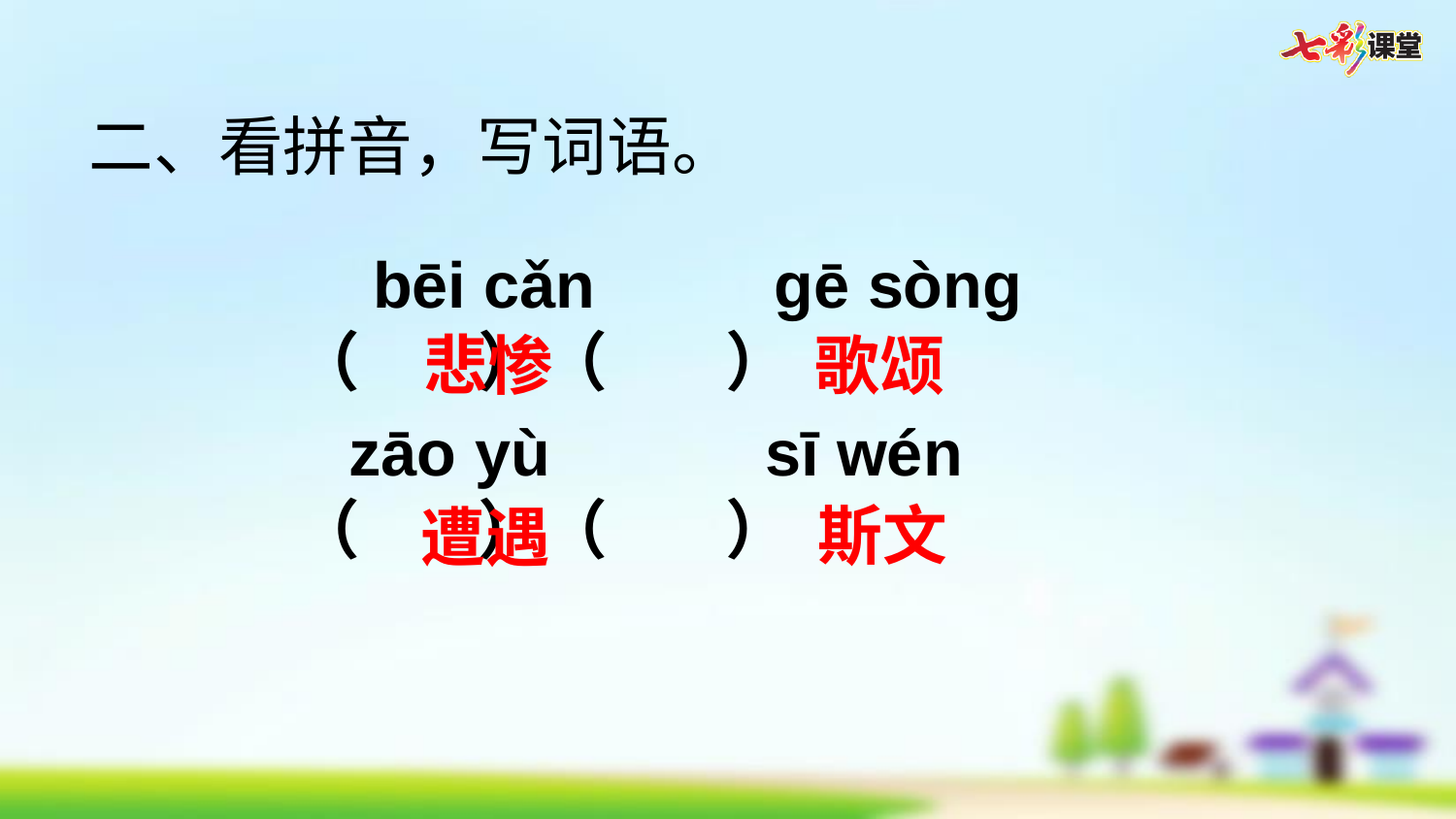

二、看拼音，写词语。
  bēi cǎn          gē sònɡ
（        ）（        ）
   zāo yù            sī wén
（        ）（        ）
悲惨
歌颂
斯文
遭遇